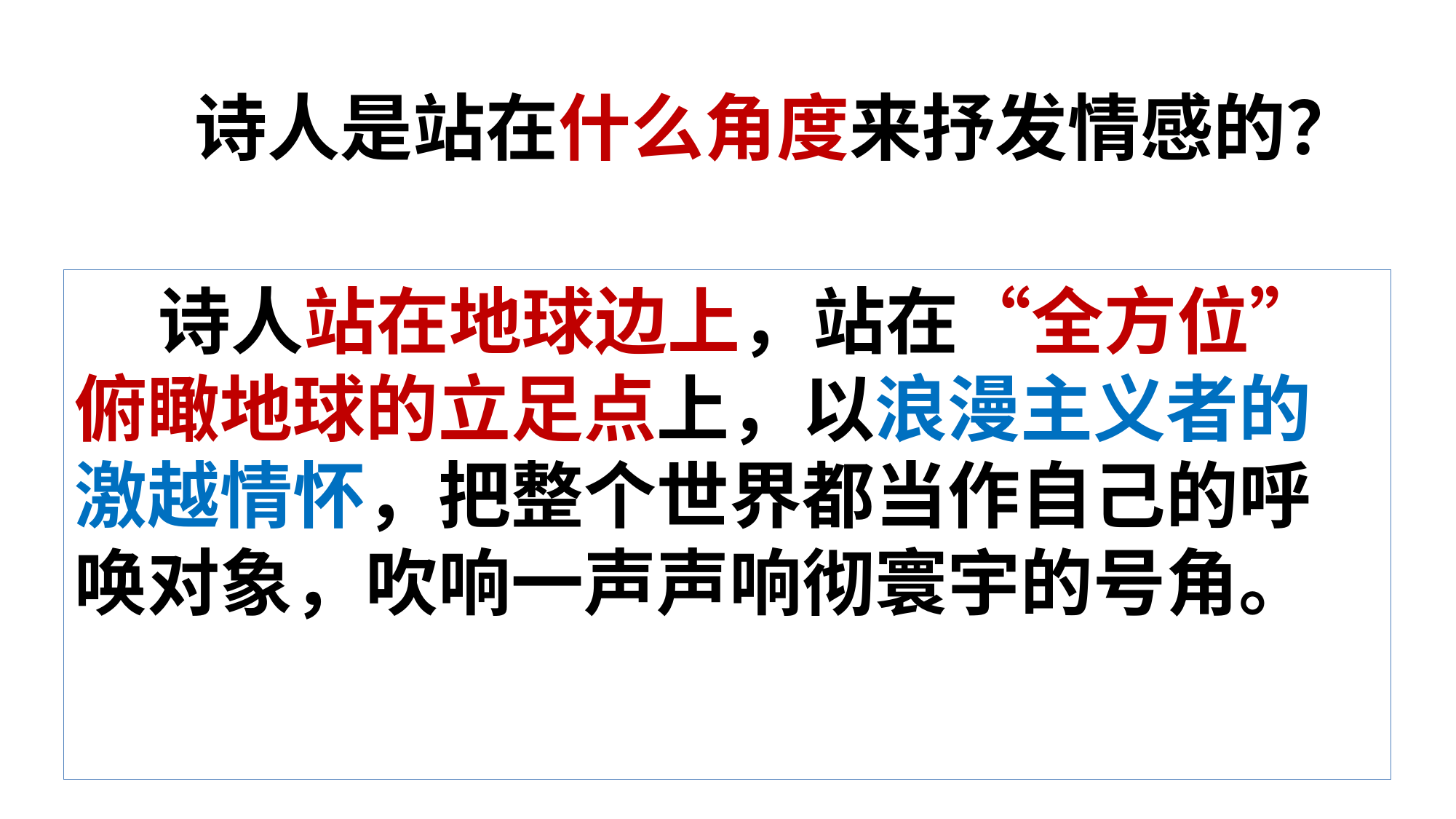

# 诗人是站在什么角度来抒发情感的？
    诗人站在地球边上，站在“全方位”俯瞰地球的立足点上，以浪漫主义者的激越情怀，把整个世界都当作自己的呼唤对象，吹响一声声响彻寰宇的号角。